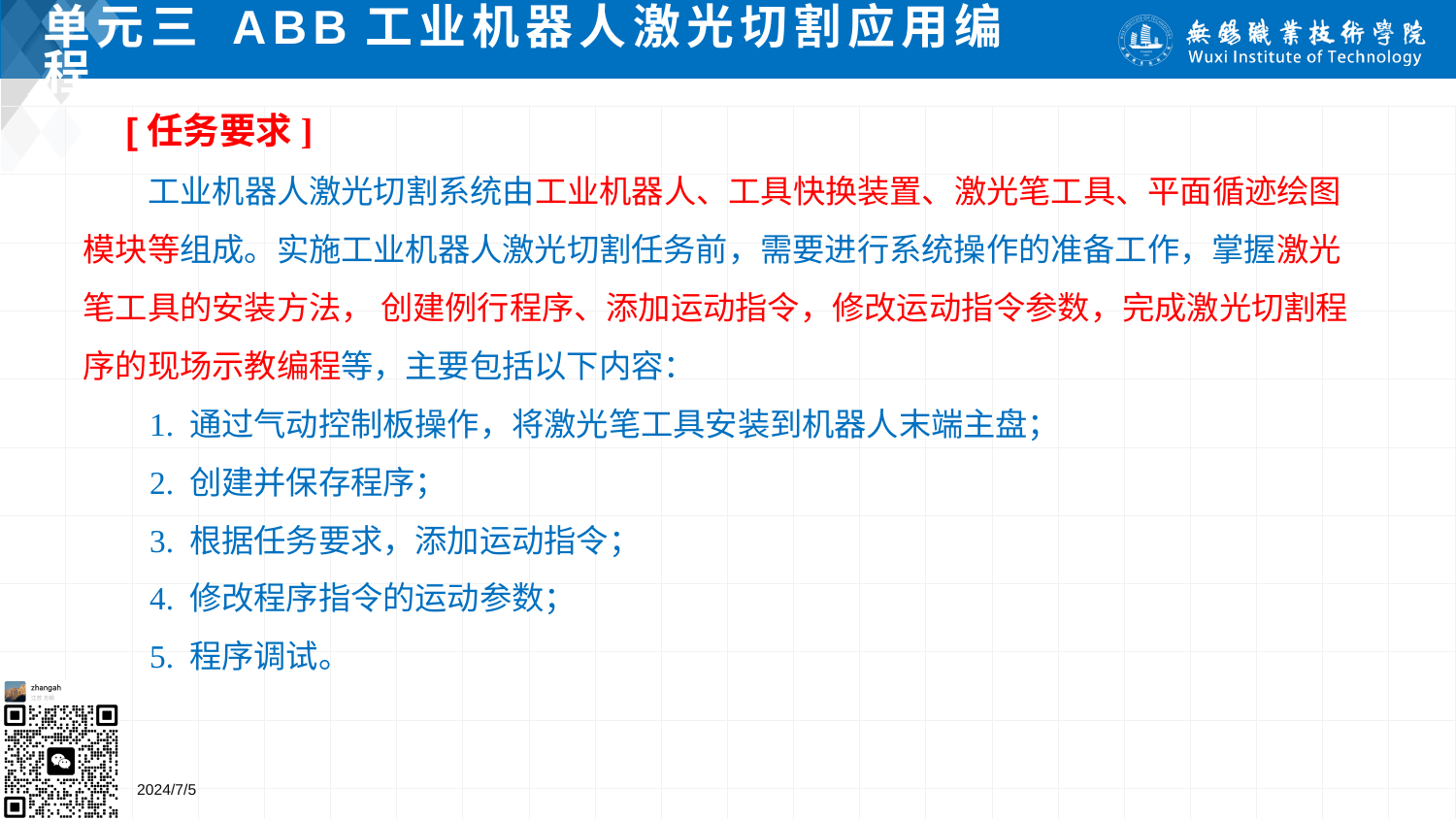

# 单元三 ABB工业机器人激光切割应用编程
[任务要求]
  工业机器人激光切割系统由工业机器人、工具快换装置、激光笔工具、平面循迹绘图模块等组成。实施工业机器人激光切割任务前，需要进行系统操作的准备工作，掌握激光笔工具的安装方法， 创建例行程序、添加运动指令，修改运动指令参数，完成激光切割程序的现场示教编程等，主要包括以下内容：
   1. 通过气动控制板操作，将激光笔工具安装到机器人末端主盘；
   2. 创建并保存程序；
   3. 根据任务要求，添加运动指令；
   4. 修改程序指令的运动参数；
   5. 程序调试。
2024/7/5